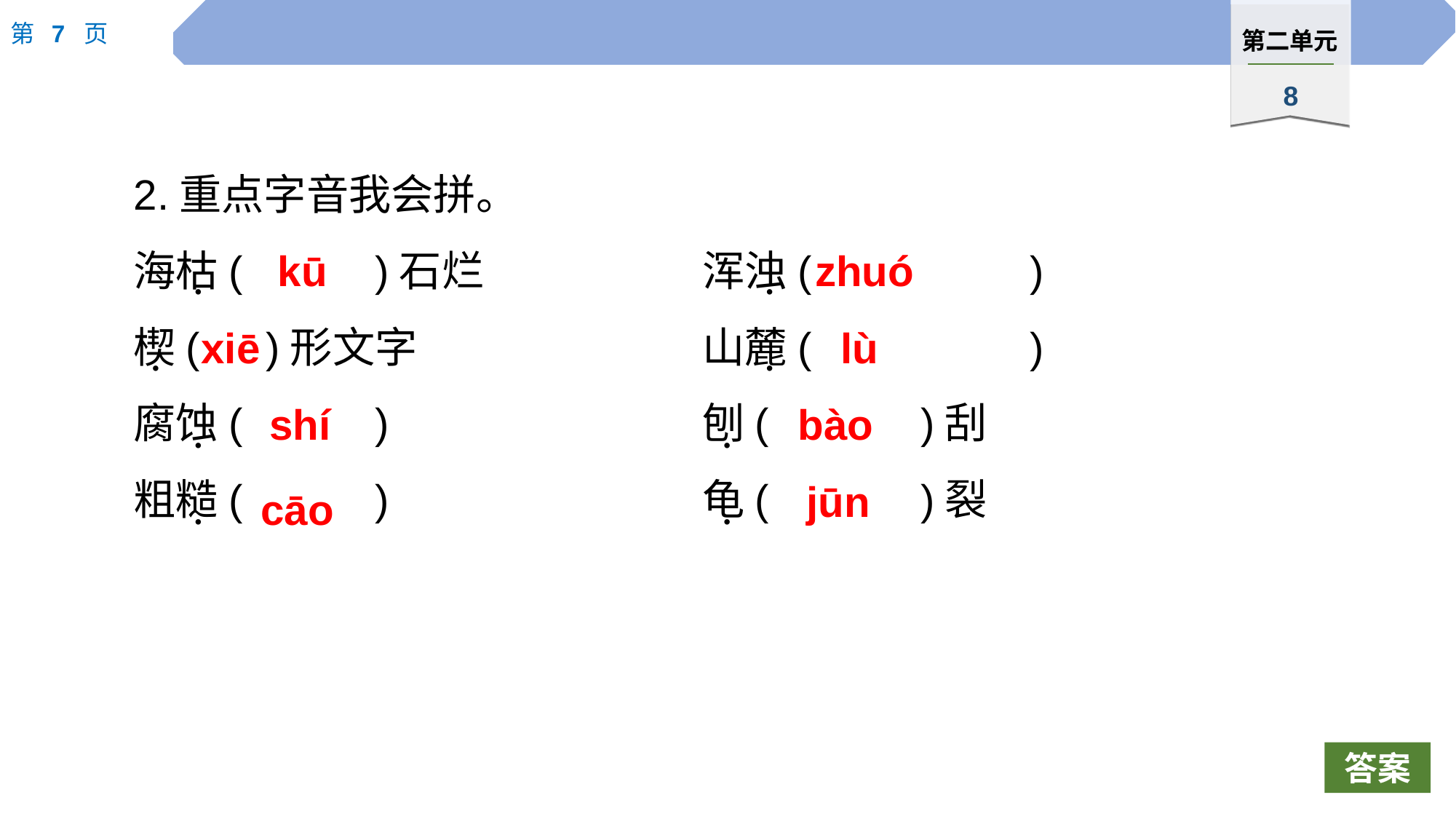

2.重点字音我会拼。
海枯(		)石烂　　　　	浑浊(		)
楔(	)形文字			山麓(		)
腐蚀(		)			刨(		)刮
粗糙(		)			龟(		)裂
kū
zhuó
·
·
xiē
lù
·
·
shí
bào
·
·
jūn
cāo
·
·
答案